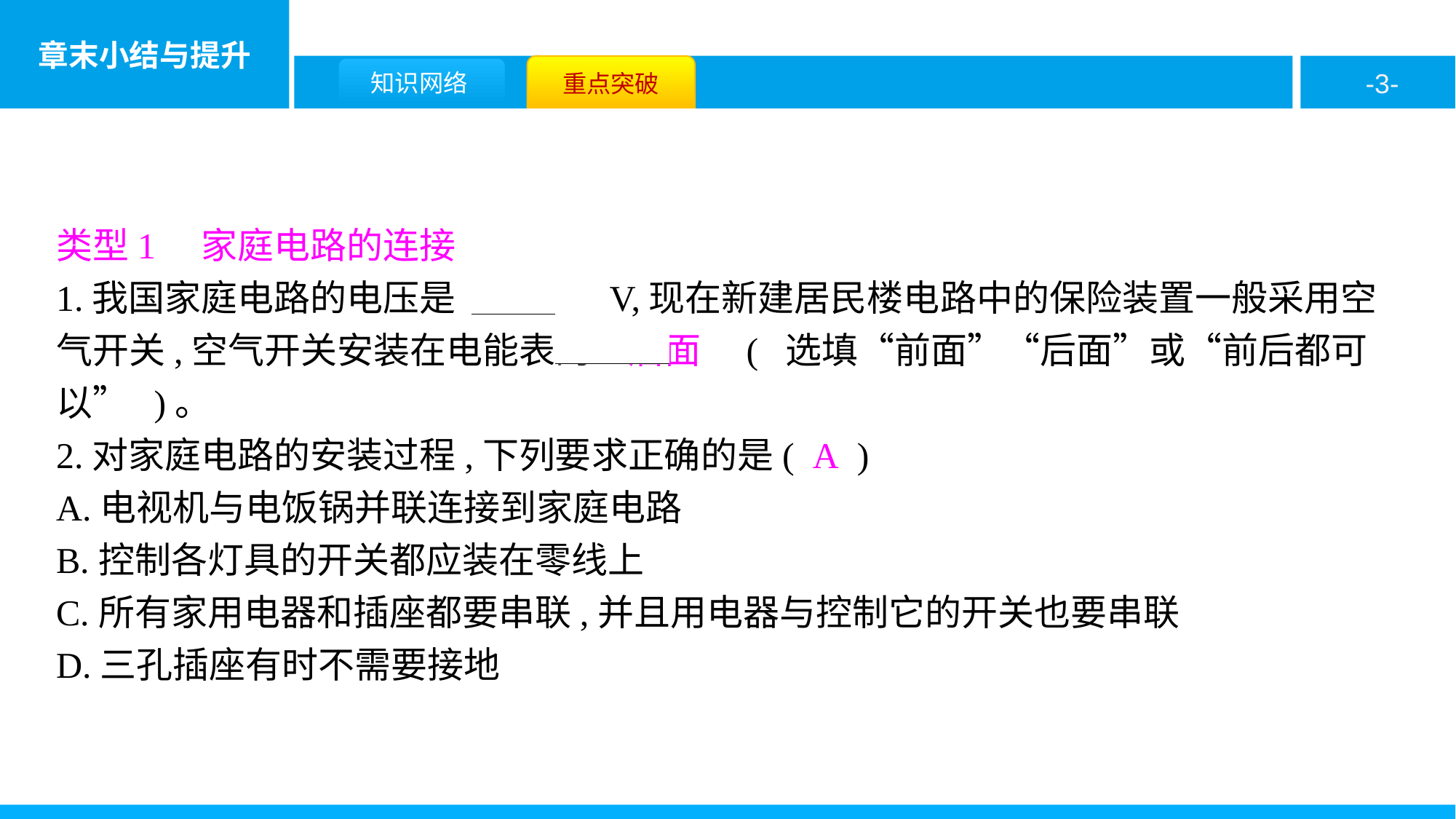

类型1　家庭电路的连接
1.我国家庭电路的电压是　220　V,现在新建居民楼电路中的保险装置一般采用空气开关,空气开关安装在电能表的　后面　(  选填“前面”“后面”或“前后都可以”  )。
2.对家庭电路的安装过程,下列要求正确的是(  A  )
A.电视机与电饭锅并联连接到家庭电路
B.控制各灯具的开关都应装在零线上
C.所有家用电器和插座都要串联,并且用电器与控制它的开关也要串联
D.三孔插座有时不需要接地